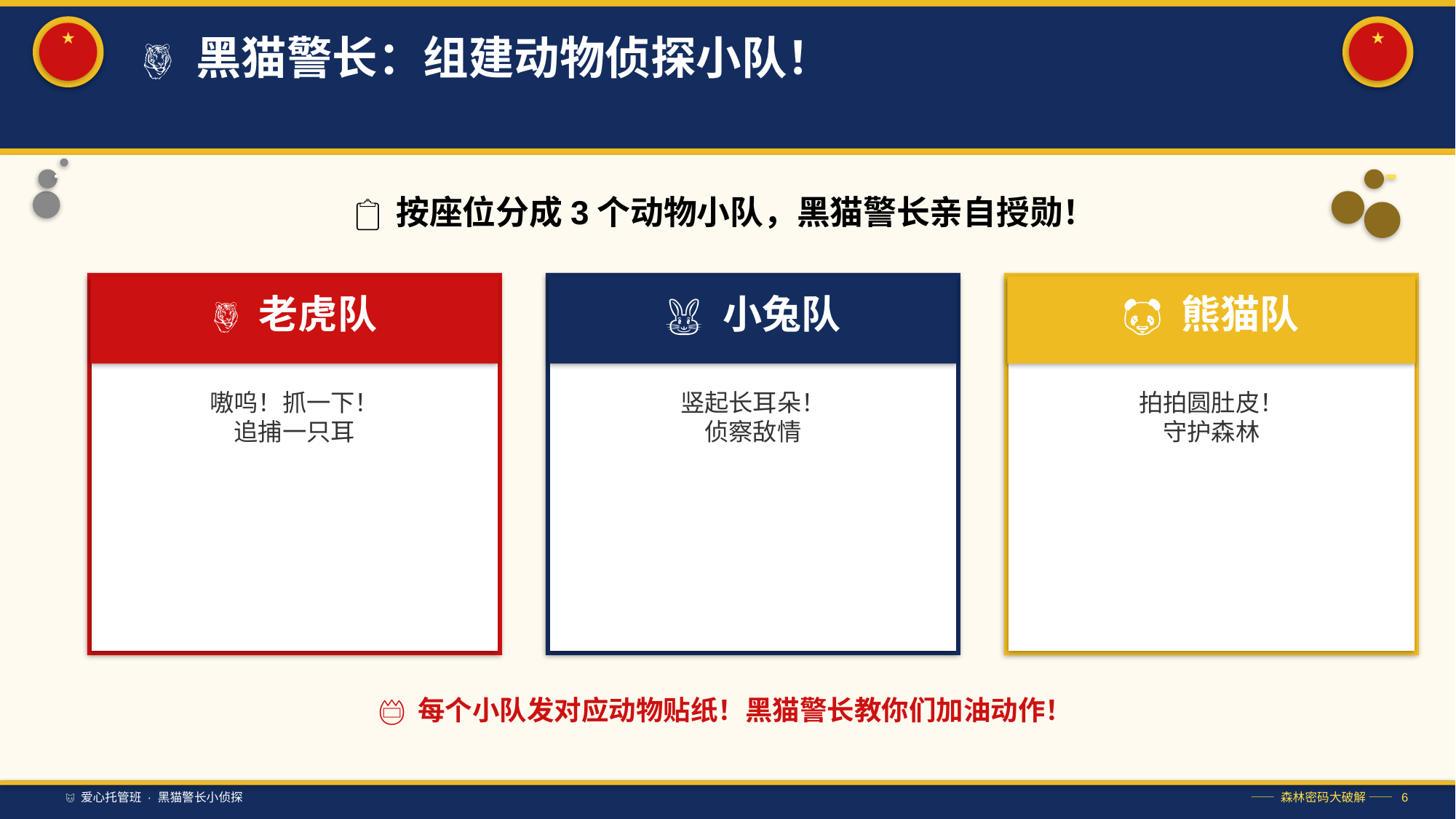

★
★

🐯 黑猫警长：组建动物侦探小队！

📋 按座位分成3个动物小队，黑猫警长亲自授勋！

🐯 老虎队
🐰 小兔队
🐼 熊猫队
嗷呜！抓一下！
追捕一只耳
竖起长耳朵！
侦察敌情
拍拍圆肚皮！
守护森林
📛 每个小队发对应动物贴纸！黑猫警长教你们加油动作！

🐱 爱心托管班 · 黑猫警长小侦探
—— 森林密码大破解 ——  6